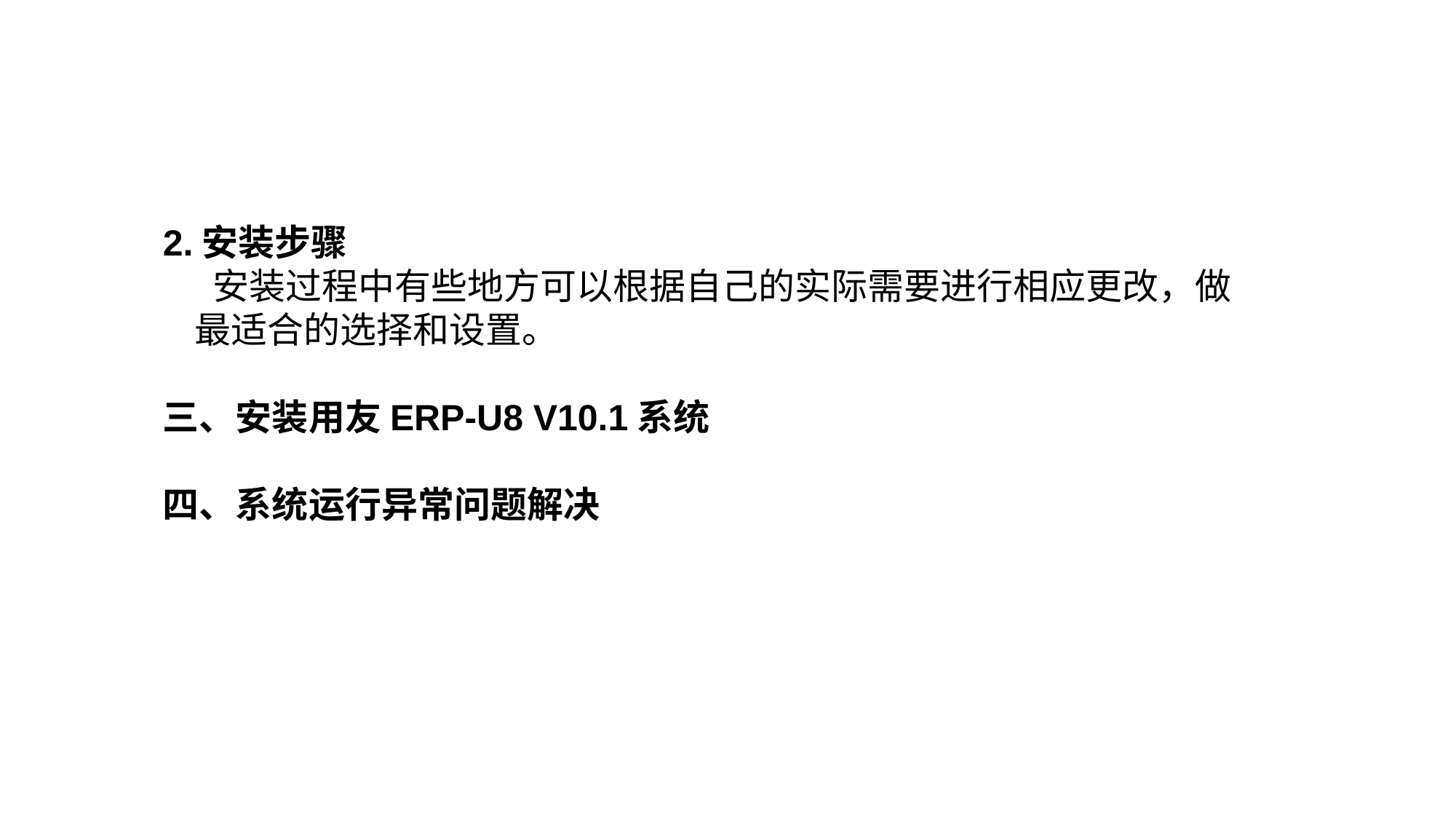

2.安装步骤
     安装过程中有些地方可以根据自己的实际需要进行相应更改，做最适合的选择和设置。

三、安装用友ERP-U8 V10.1系统

四、系统运行异常问题解决